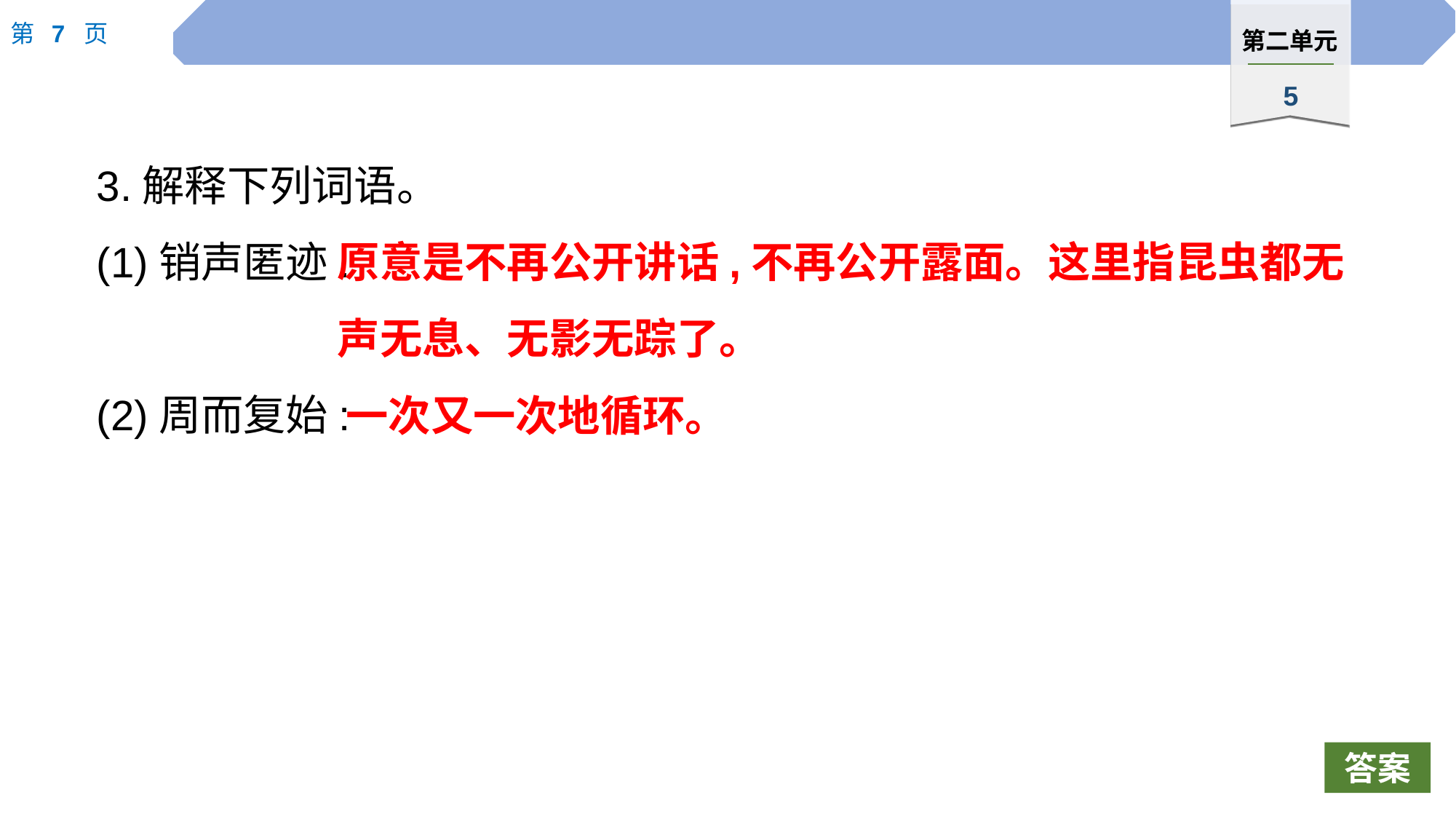

3.解释下列词语。
(1)销声匿迹:

(2)周而复始:
原意是不再公开讲话,不再公开露面。这里指昆虫都无声无息、无影无踪了。
一次又一次地循环。
答案